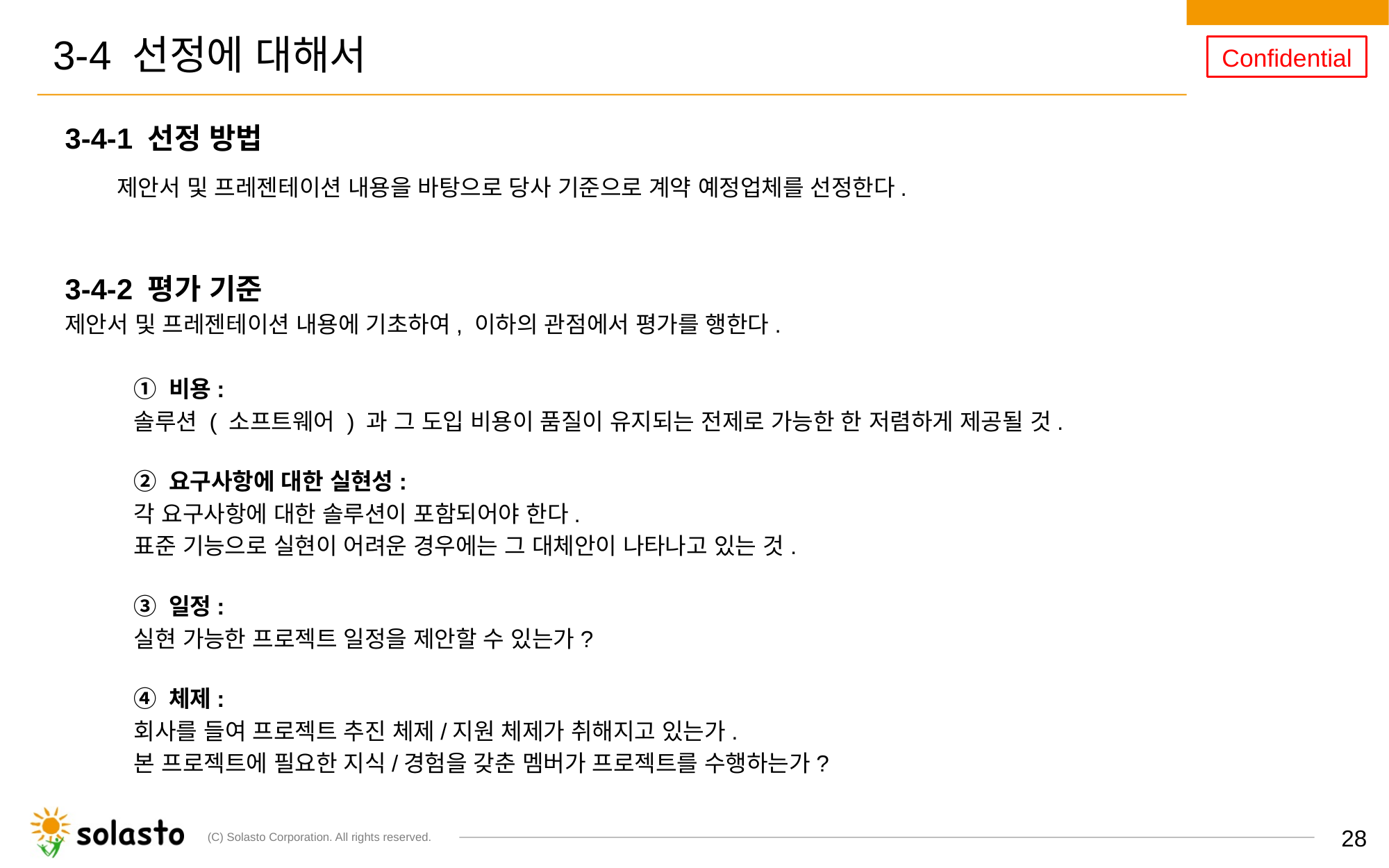

# 3-4 선정에 대해서
3-4-1 선정 방법
제안서 및 프레젠테이션 내용을 바탕으로 당사 기준으로 계약 예정업체를 선정한다.

3-4-2 평가 기준
제안서 및 프레젠테이션 내용에 기초하여, 이하의 관점에서 평가를 행한다.

① 비용:
솔루션 ( 소프트웨어 ) 과 그 도입 비용이 품질이 유지되는 전제로 가능한 한 저렴하게 제공될 것.
② 요구사항에 대한 실현성:
각 요구사항에 대한 솔루션이 포함되어야 한다.
표준 기능으로 실현이 어려운 경우에는 그 대체안이 나타나고 있는 것.
③ 일정:
실현 가능한 프로젝트 일정을 제안할 수 있는가?
④ 체제:
회사를 들여 프로젝트 추진 체제/지원 체제가 취해지고 있는가.
본 프로젝트에 필요한 지식/경험을 갖춘 멤버가 프로젝트를 수행하는가?